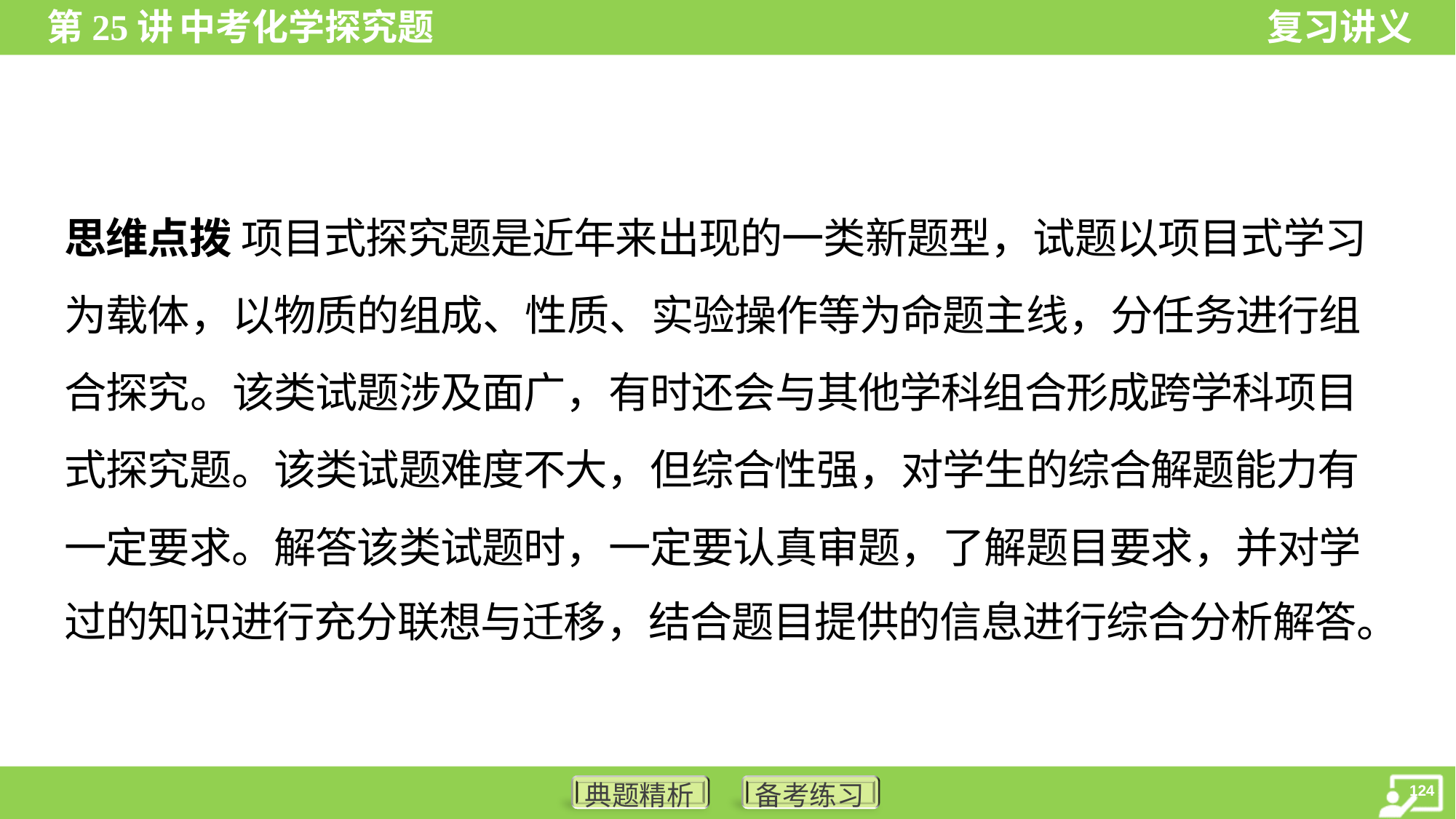

思维点拨 项目式探究题是近年来出现的一类新题型，试题以项目式学习
为载体，以物质的组成、性质、实验操作等为命题主线，分任务进行组
合探究。该类试题涉及面广，有时还会与其他学科组合形成跨学科项目
式探究题。该类试题难度不大，但综合性强，对学生的综合解题能力有
一定要求。解答该类试题时，一定要认真审题，了解题目要求，并对学
过的知识进行充分联想与迁移，结合题目提供的信息进行综合分析解答。